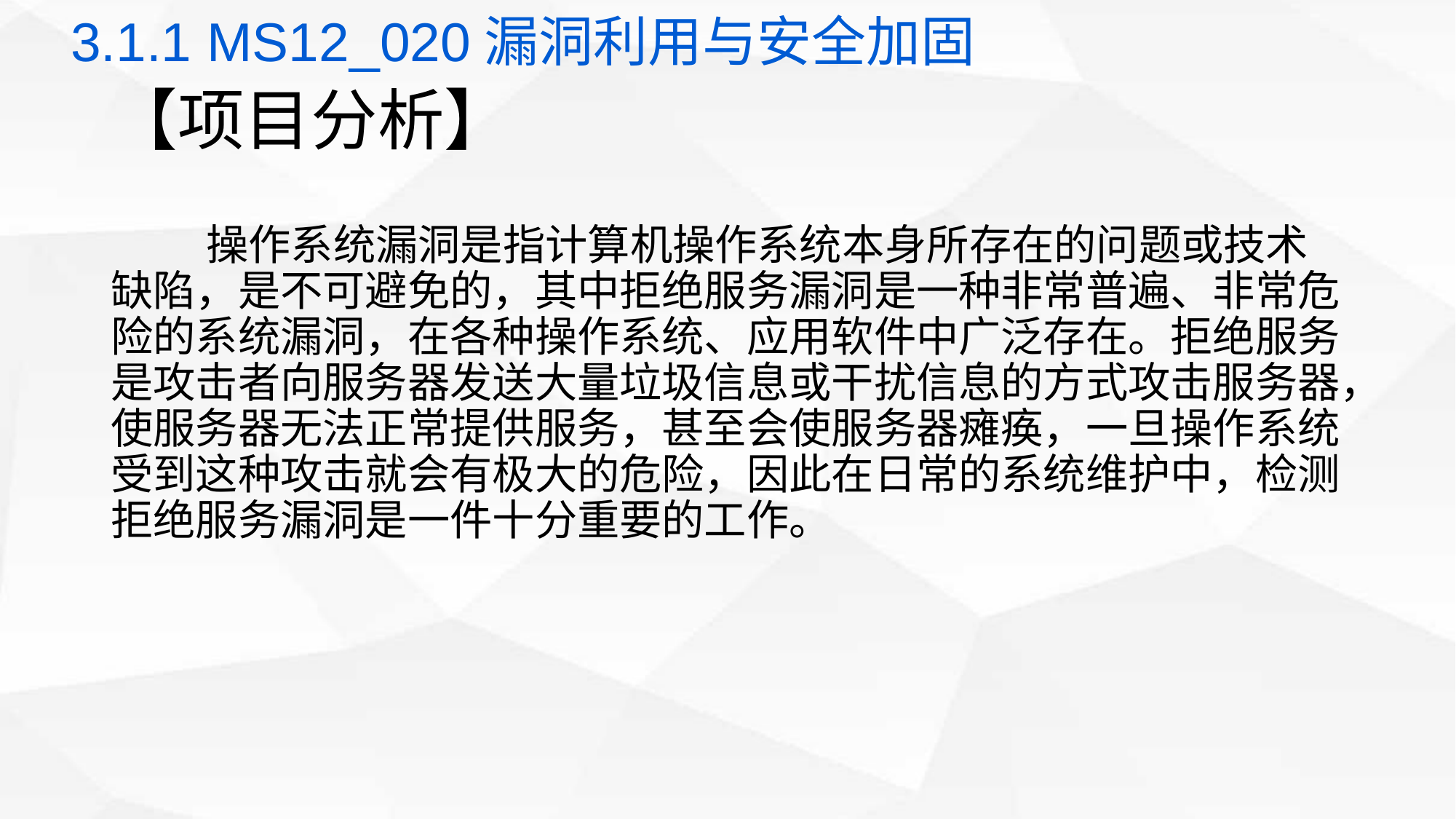

3.1.1 MS12_020漏洞利用与安全加固
# 【项目分析】
         操作系统漏洞是指计算机操作系统本身所存在的问题或技术缺陷，是不可避免的，其中拒绝服务漏洞是一种非常普遍、非常危险的系统漏洞，在各种操作系统、应用软件中广泛存在。拒绝服务是攻击者向服务器发送大量垃圾信息或干扰信息的方式攻击服务器，使服务器无法正常提供服务，甚至会使服务器瘫痪，一旦操作系统受到这种攻击就会有极大的危险，因此在日常的系统维护中，检测拒绝服务漏洞是一件十分重要的工作。